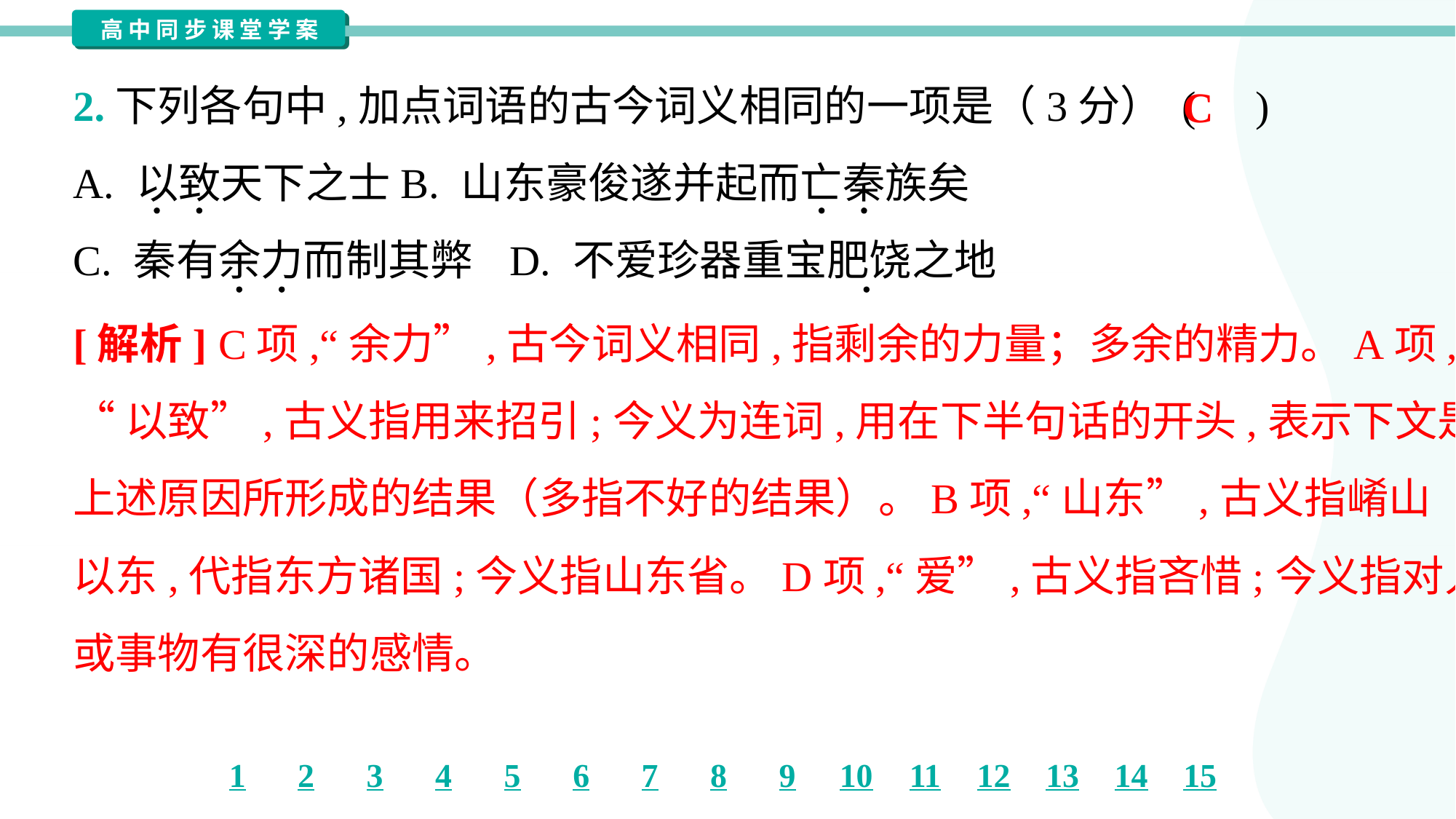

2.下列各句中,加点词语的古今词义相同的一项是（3分） (     )
C
A. 以致天下之士	B. 山东豪俊遂并起而亡秦族矣
C. 秦有余力而制其弊	D. 不爱珍器重宝肥饶之地

[解析] C项,“余力”,古今词义相同,指剩余的力量；多余的精力。A项,
“以致”,古义指用来招引;今义为连词,用在下半句话的开头,表示下文是
上述原因所形成的结果（多指不好的结果）。B项,“山东”,古义指崤山
以东,代指东方诸国;今义指山东省。D项,“爱”,古义指吝惜;今义指对人
或事物有很深的感情。